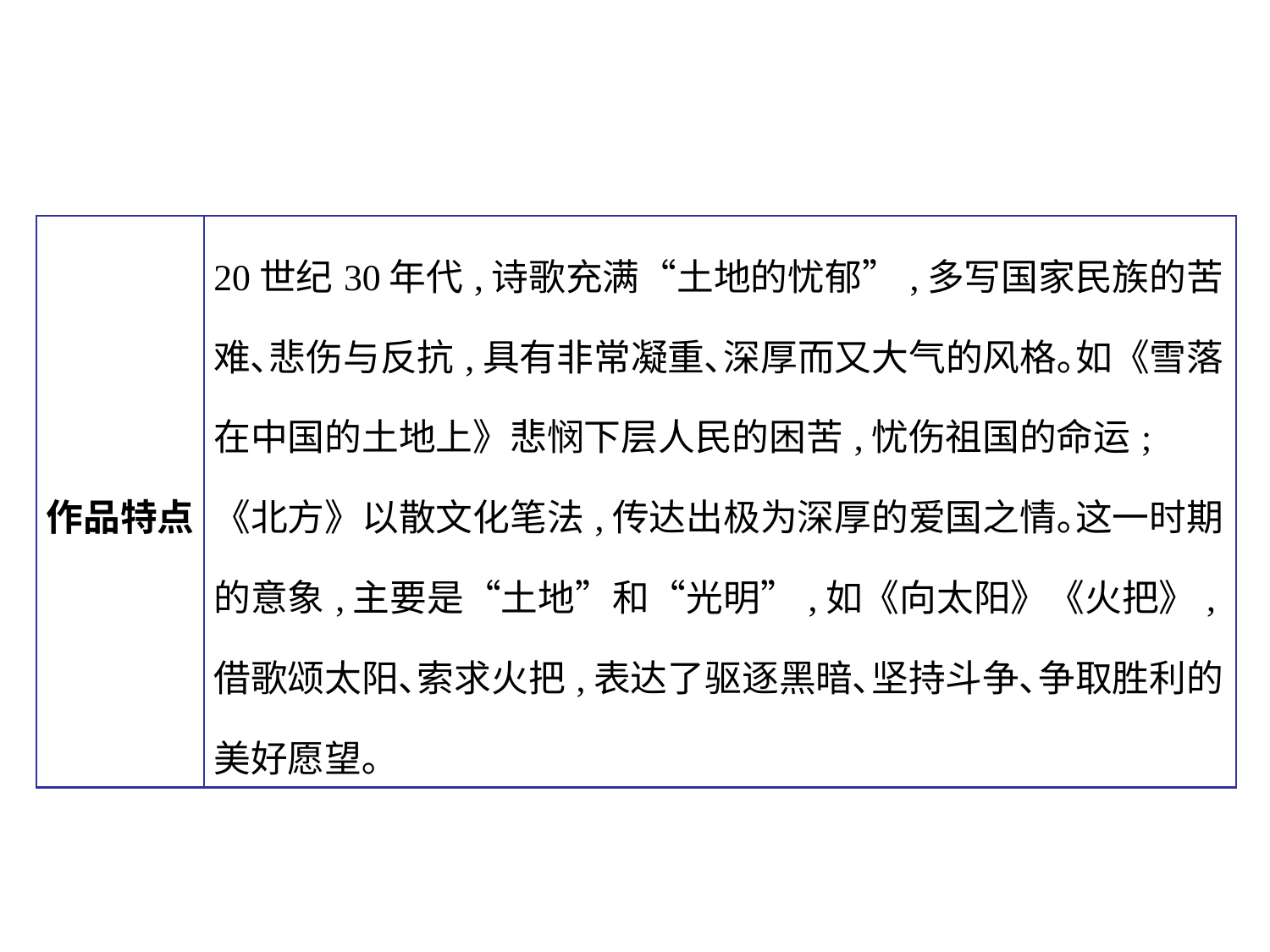

| 作品特点 | 20世纪30年代,诗歌充满“土地的忧郁”,多写国家民族的苦难､悲伤与反抗,具有非常凝重､深厚而又大气的风格｡如《雪落在中国的土地上》悲悯下层人民的困苦,忧伤祖国的命运;《北方》以散文化笔法,传达出极为深厚的爱国之情｡这一时期的意象,主要是“土地”和“光明”,如《向太阳》《火把》,借歌颂太阳､索求火把,表达了驱逐黑暗､坚持斗争､争取胜利的美好愿望｡ |
| --- | --- |